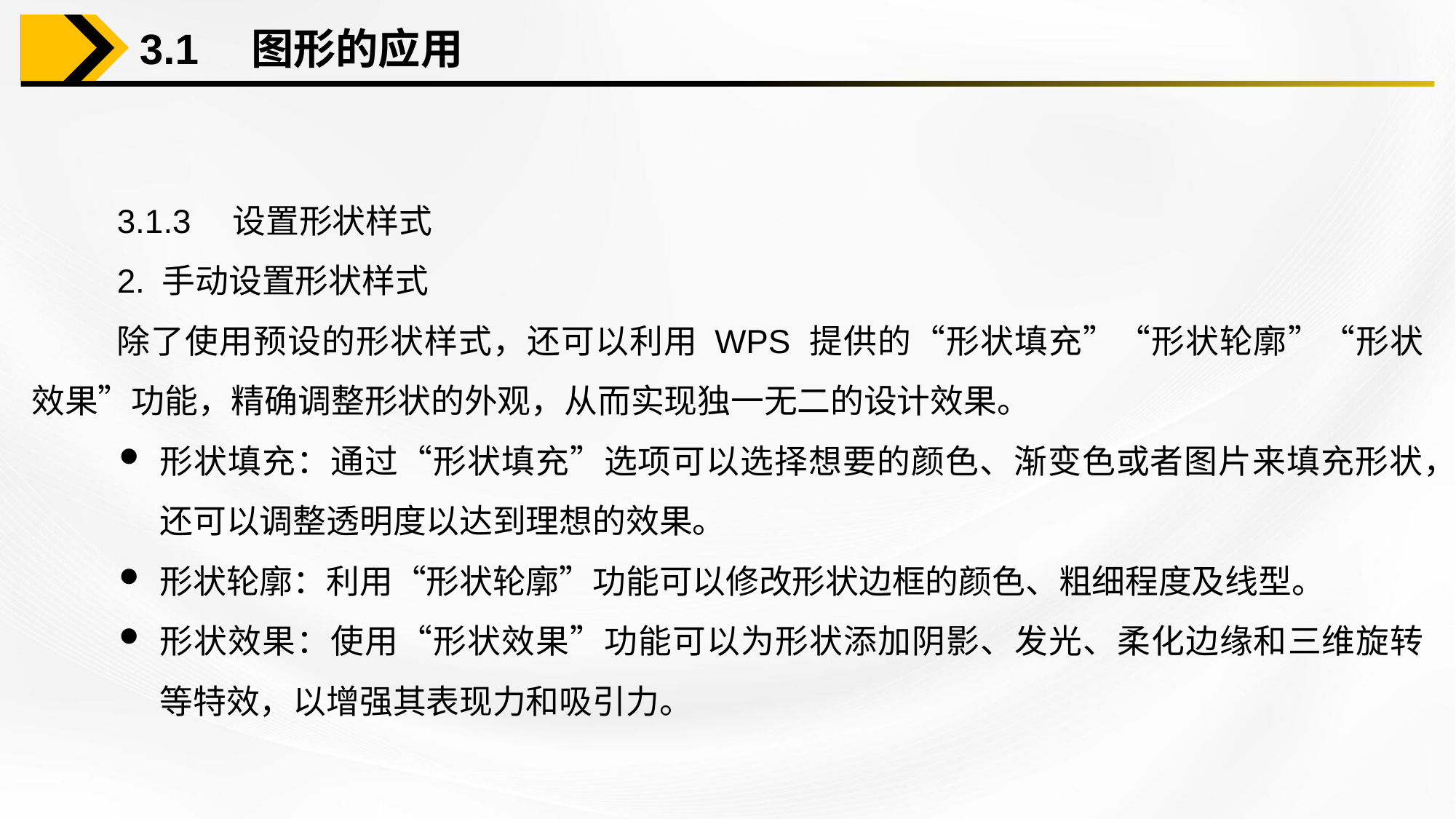

3.1　图形的应用
3.1.3　设置形状样式
2. 手动设置形状样式
除了使用预设的形状样式，还可以利用 WPS 提供的“形状填充”“形状轮廓”“形状效果”功能，精确调整形状的外观，从而实现独一无二的设计效果。
形状填充：通过“形状填充”选项可以选择想要的颜色、渐变色或者图片来填充形状，还可以调整透明度以达到理想的效果。
形状轮廓：利用“形状轮廓”功能可以修改形状边框的颜色、粗细程度及线型。
形状效果：使用“形状效果”功能可以为形状添加阴影、发光、柔化边缘和三维旋转等特效，以增强其表现力和吸引力。